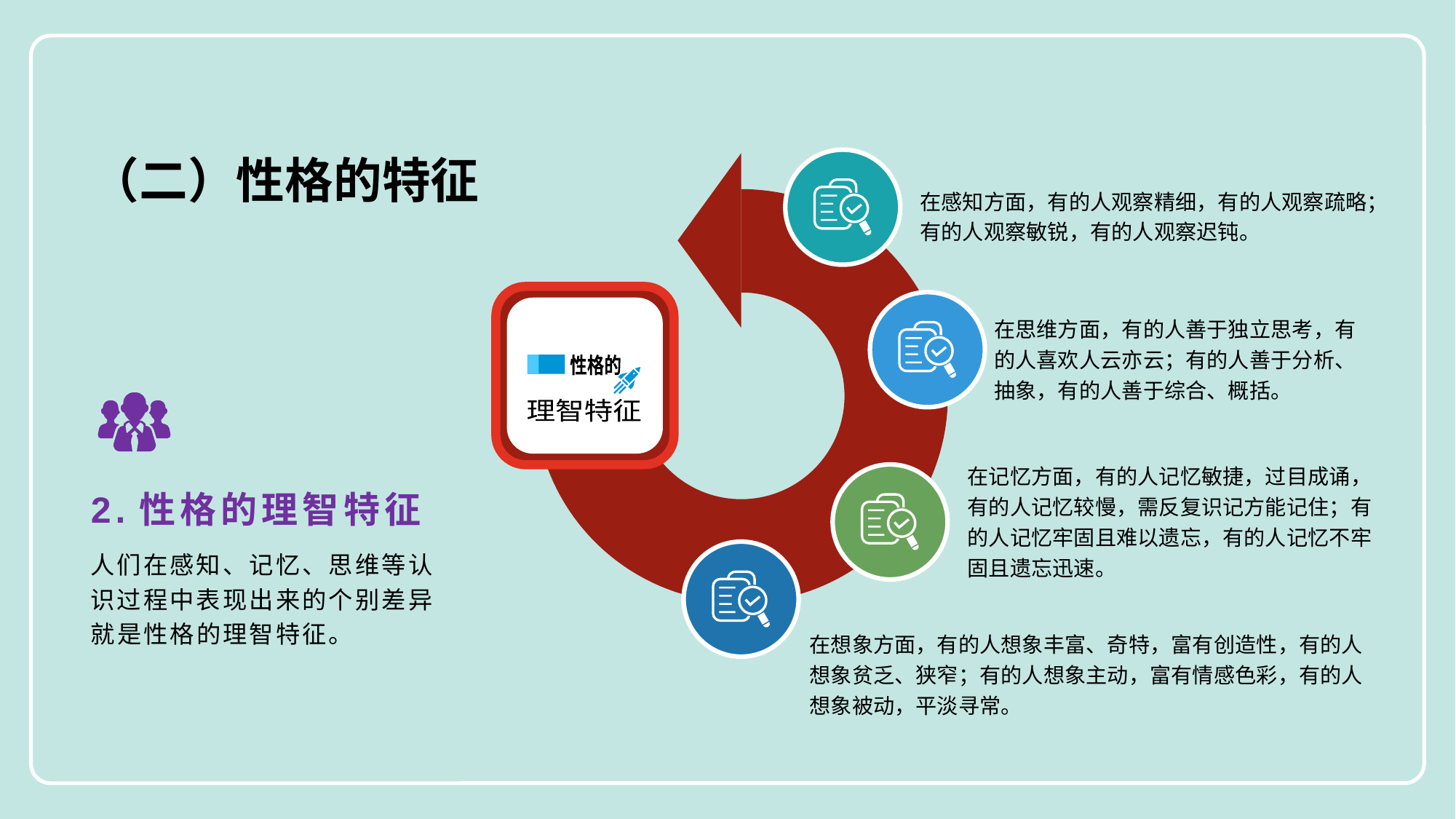

（二）性格的特征

在感知方面，有的人观察精细，有的人观察疏略；有的人观察敏锐，有的人观察迟钝。

在思维方面，有的人善于独立思考，有的人喜欢人云亦云；有的人善于分析、抽象，有的人善于综合、概括。

性格的

理智特征
在记忆方面，有的人记忆敏捷，过目成诵，有的人记忆较慢，需反复识记方能记住；有的人记忆牢固且难以遗忘，有的人记忆不牢固且遗忘迅速。

2.性格的理智特征

人们在感知、记忆、思维等认识过程中表现出来的个别差异就是性格的理智特征。

在想象方面，有的人想象丰富、奇特，富有创造性，有的人想象贫乏、狭窄；有的人想象主动，富有情感色彩，有的人想象被动，平淡寻常。